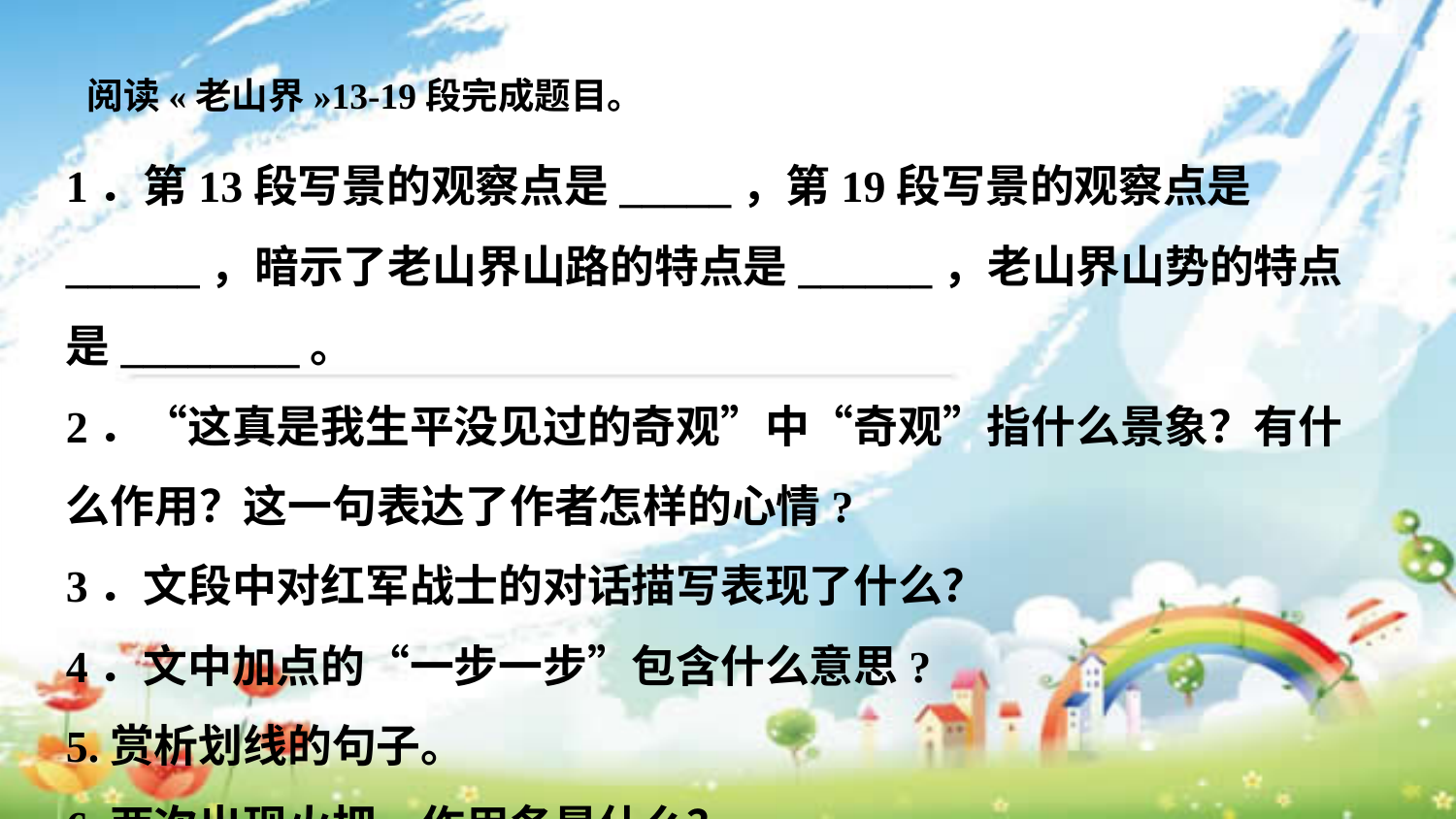

阅读«老山界»13-19段完成题目。
1．第13段写景的观察点是_____，第19段写景的观察点是______，暗示了老山界山路的特点是______，老山界山势的特点是________。
2．“这真是我生平没见过的奇观”中“奇观”指什么景象？有什么作用？这一句表达了作者怎样的心情?
3．文段中对红军战士的对话描写表现了什么？
4．文中加点的“一步一步”包含什么意思?
5.赏析划线的句子。
6.两次出现火把，作用各是什么？